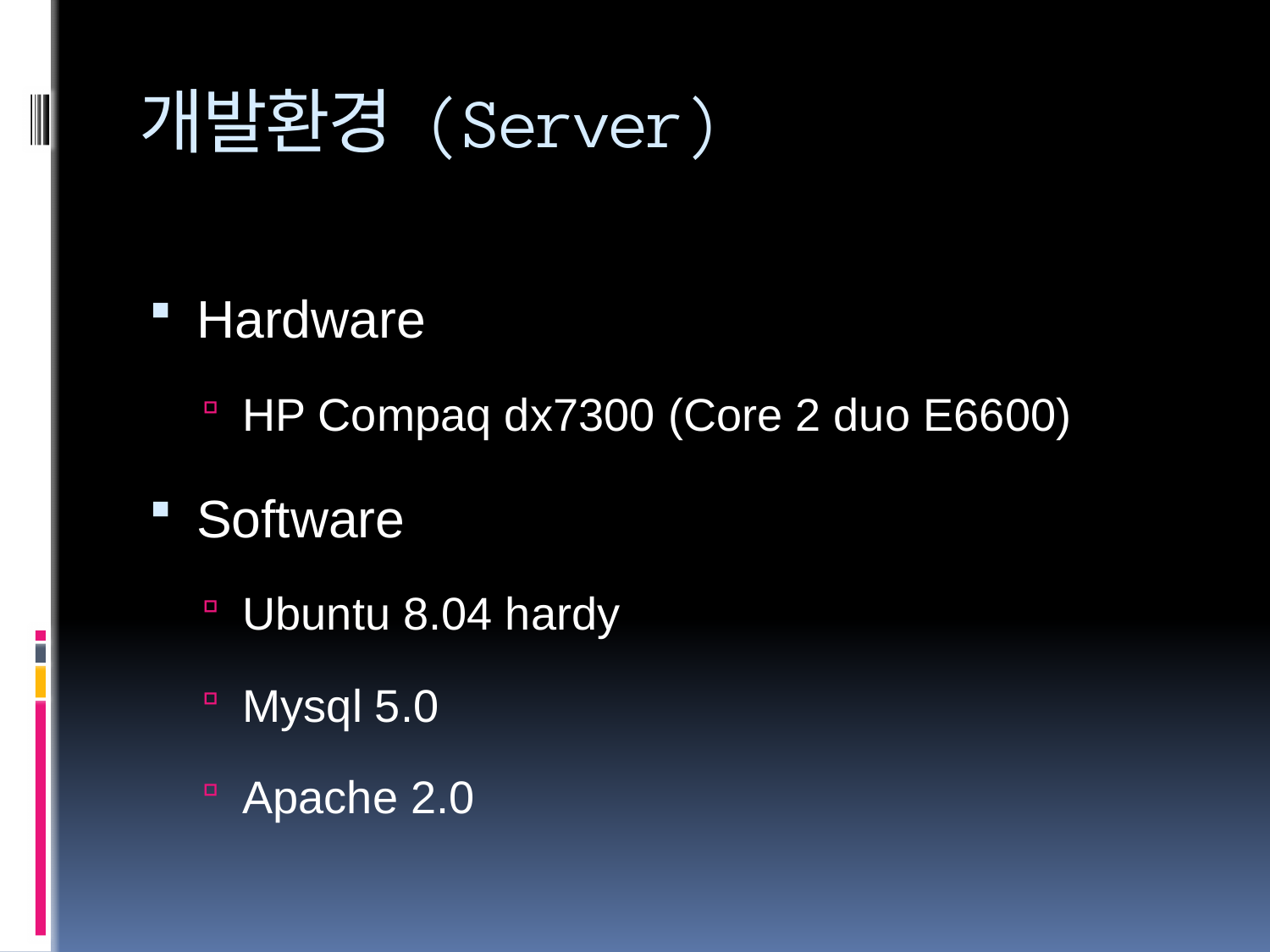

# 개발환경 (Server)
Hardware
HP Compaq dx7300 (Core 2 duo E6600)
Software
Ubuntu 8.04 hardy
Mysql 5.0
Apache 2.0